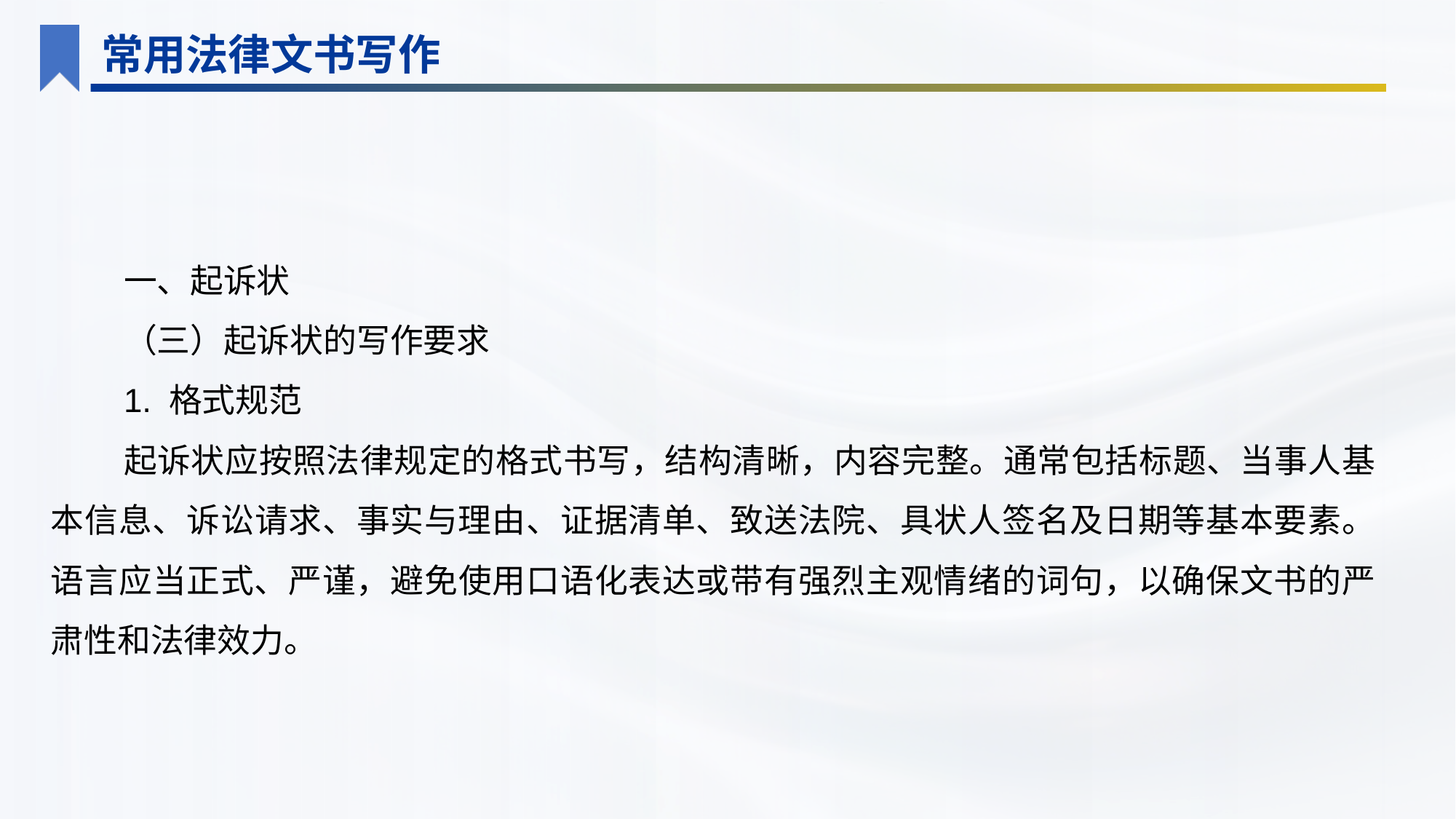

常用法律文书写作
一、起诉状
（三）起诉状的写作要求
1. 格式规范
起诉状应按照法律规定的格式书写，结构清晰，内容完整。通常包括标题、当事人基本信息、诉讼请求、事实与理由、证据清单、致送法院、具状人签名及日期等基本要素。语言应当正式、严谨，避免使用口语化表达或带有强烈主观情绪的词句，以确保文书的严肃性和法律效力。